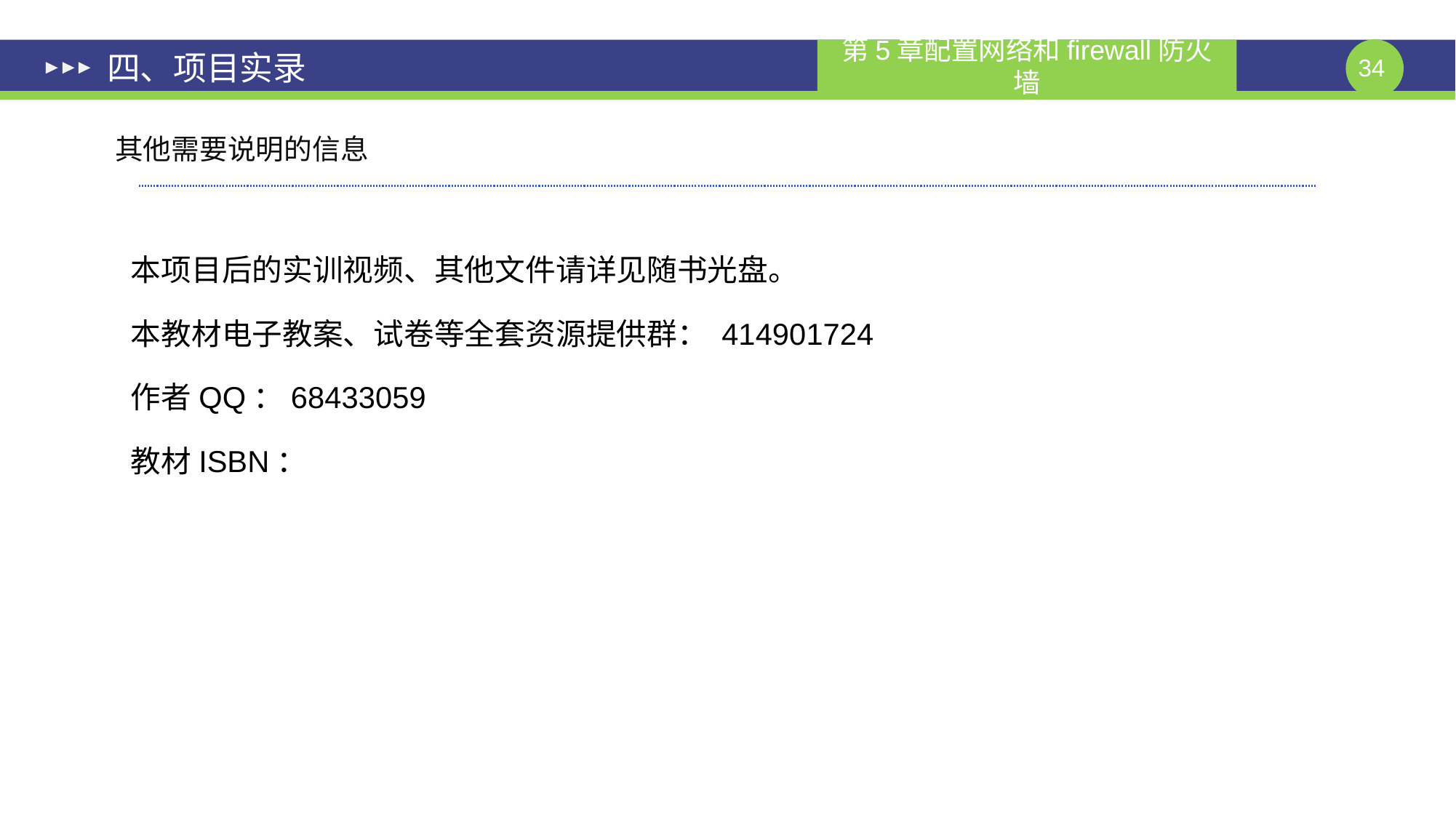

# 四、项目实录
其他需要说明的信息

本项目后的实训视频、其他文件请详见随书光盘。
本教材电子教案、试卷等全套资源提供群： 414901724
作者QQ：68433059
教材ISBN：